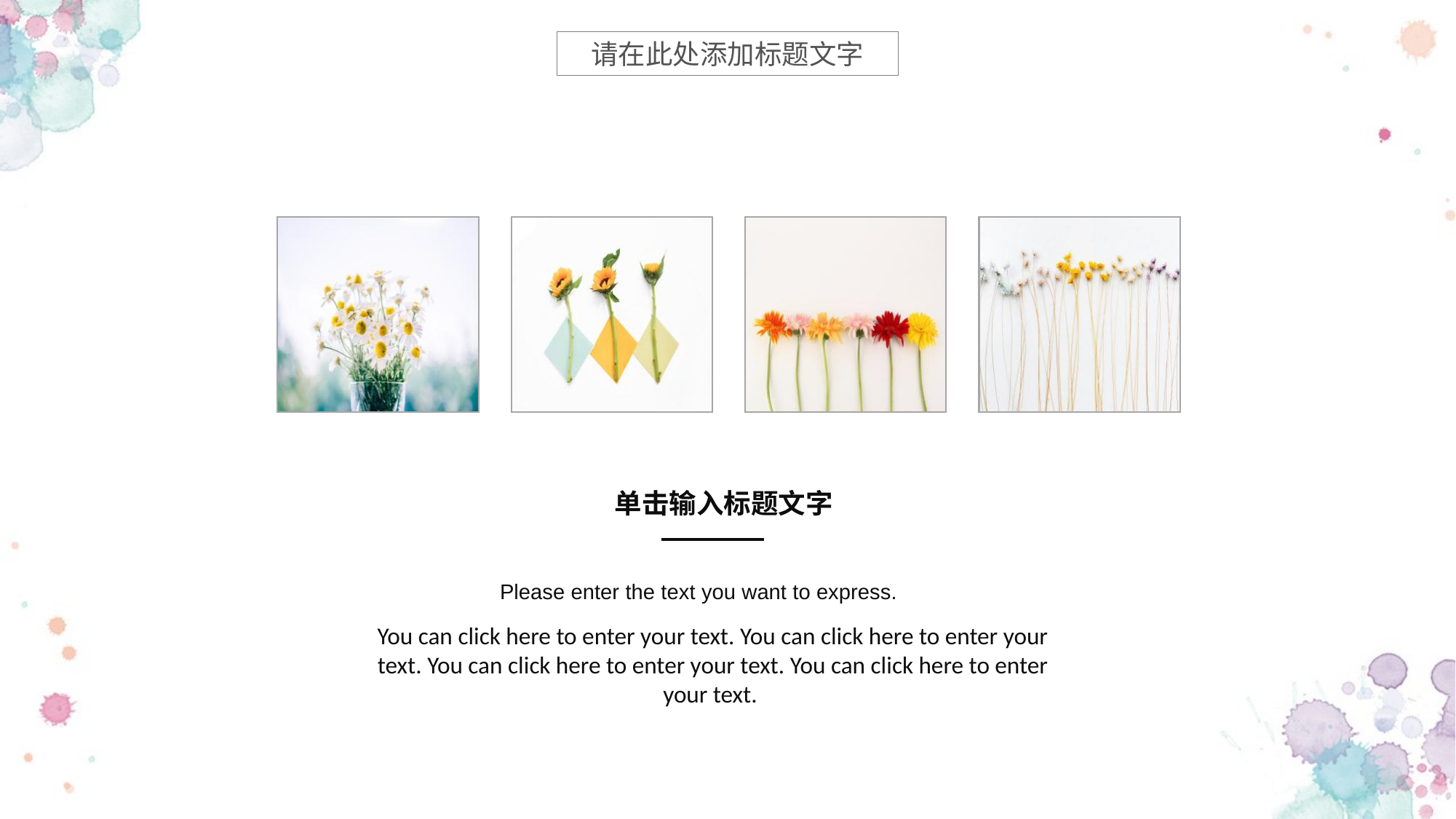

请在此处添加标题文字

单击输入标题文字
Please enter the text you want to express.
You can click here to enter your text. You can click here to enter your text. You can click here to enter your text. You can click here to enter your text.